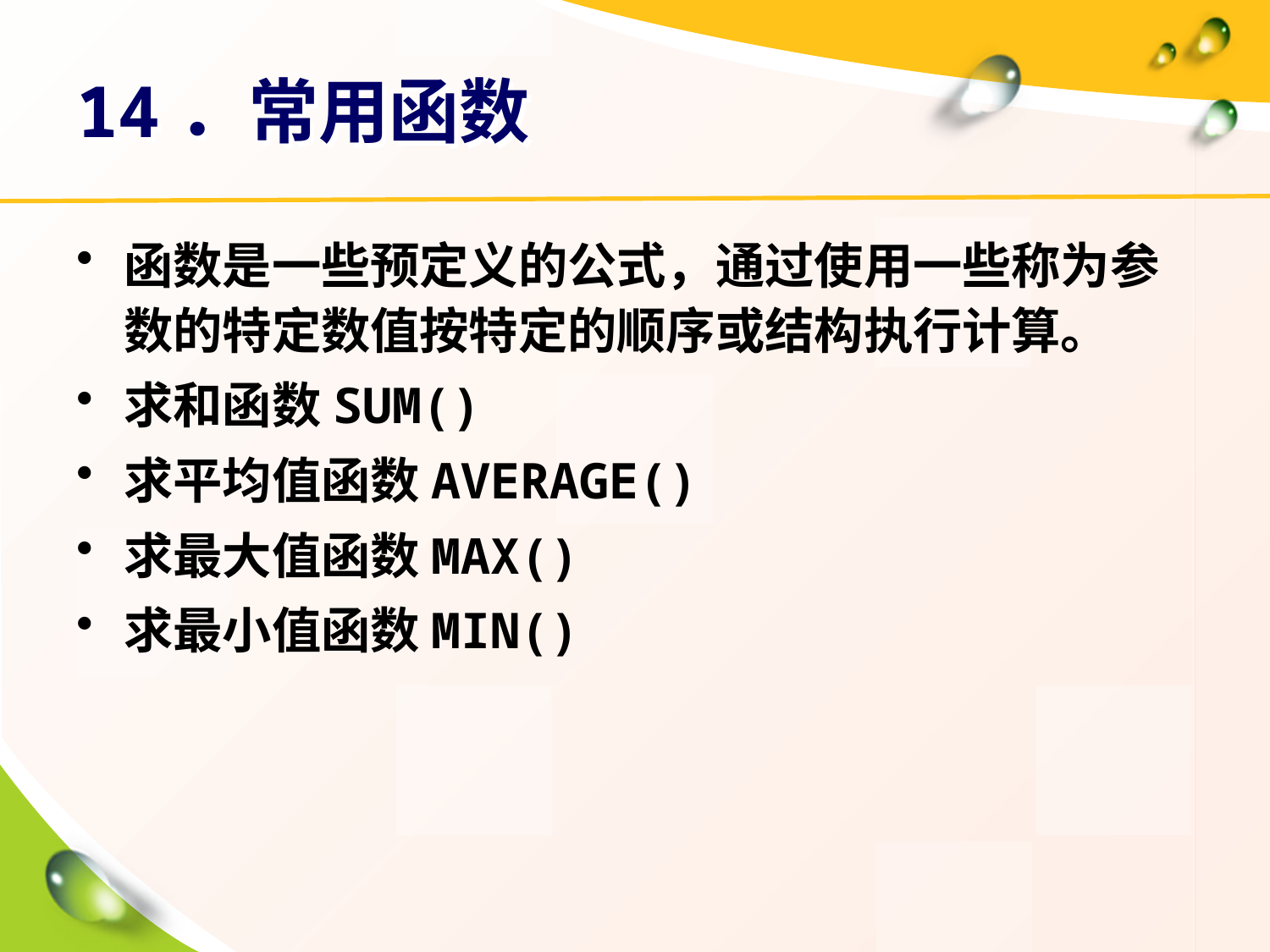

# 14．常用函数
函数是一些预定义的公式，通过使用一些称为参数的特定数值按特定的顺序或结构执行计算。
求和函数SUM()
求平均值函数AVERAGE()
求最大值函数MAX()
求最小值函数MIN()